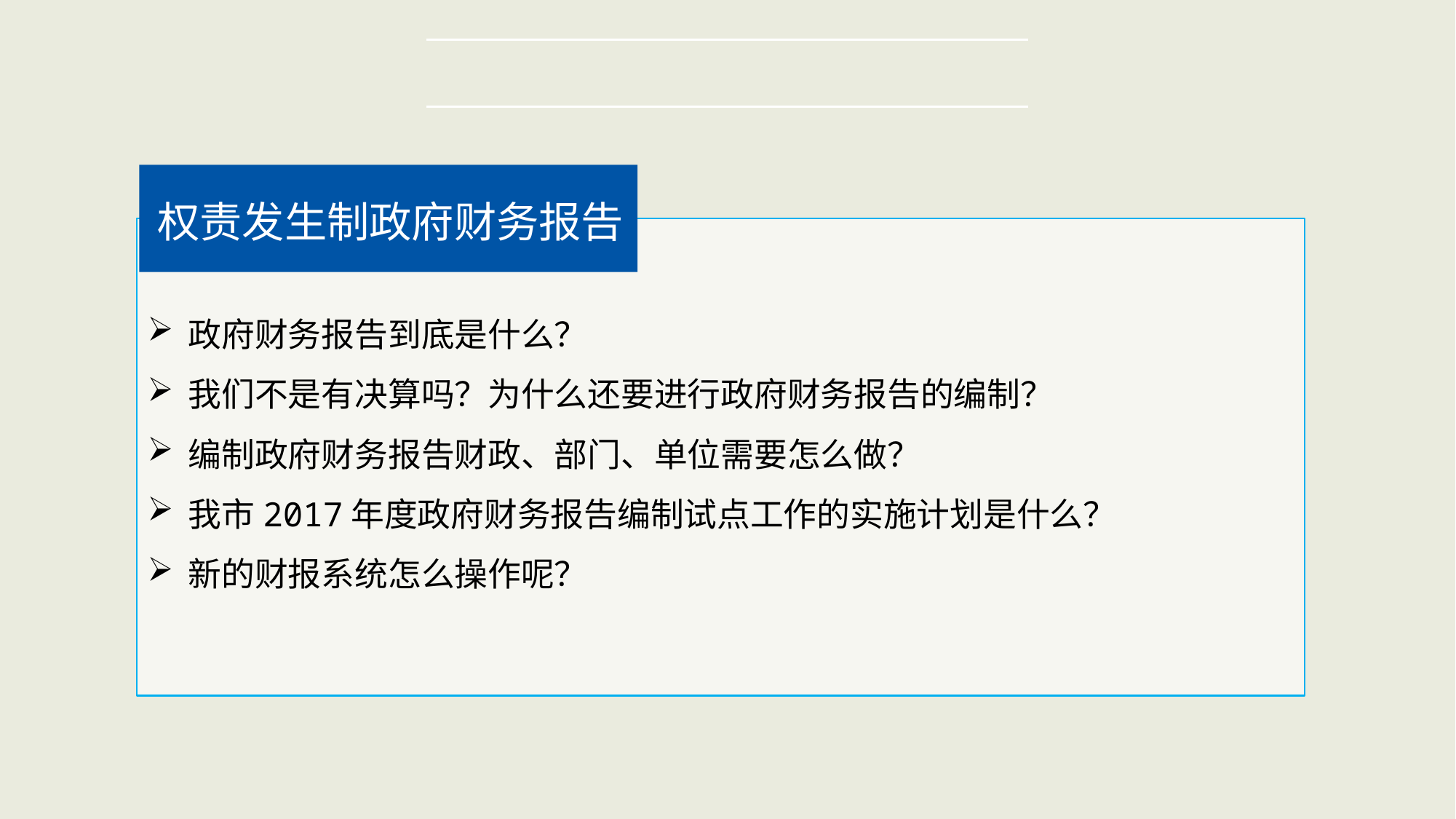

权责发生制政府财务报告

政府财务报告到底是什么？
我们不是有决算吗？为什么还要进行政府财务报告的编制？
编制政府财务报告财政、部门、单位需要怎么做？
我市2017年度政府财务报告编制试点工作的实施计划是什么？
新的财报系统怎么操作呢？

2